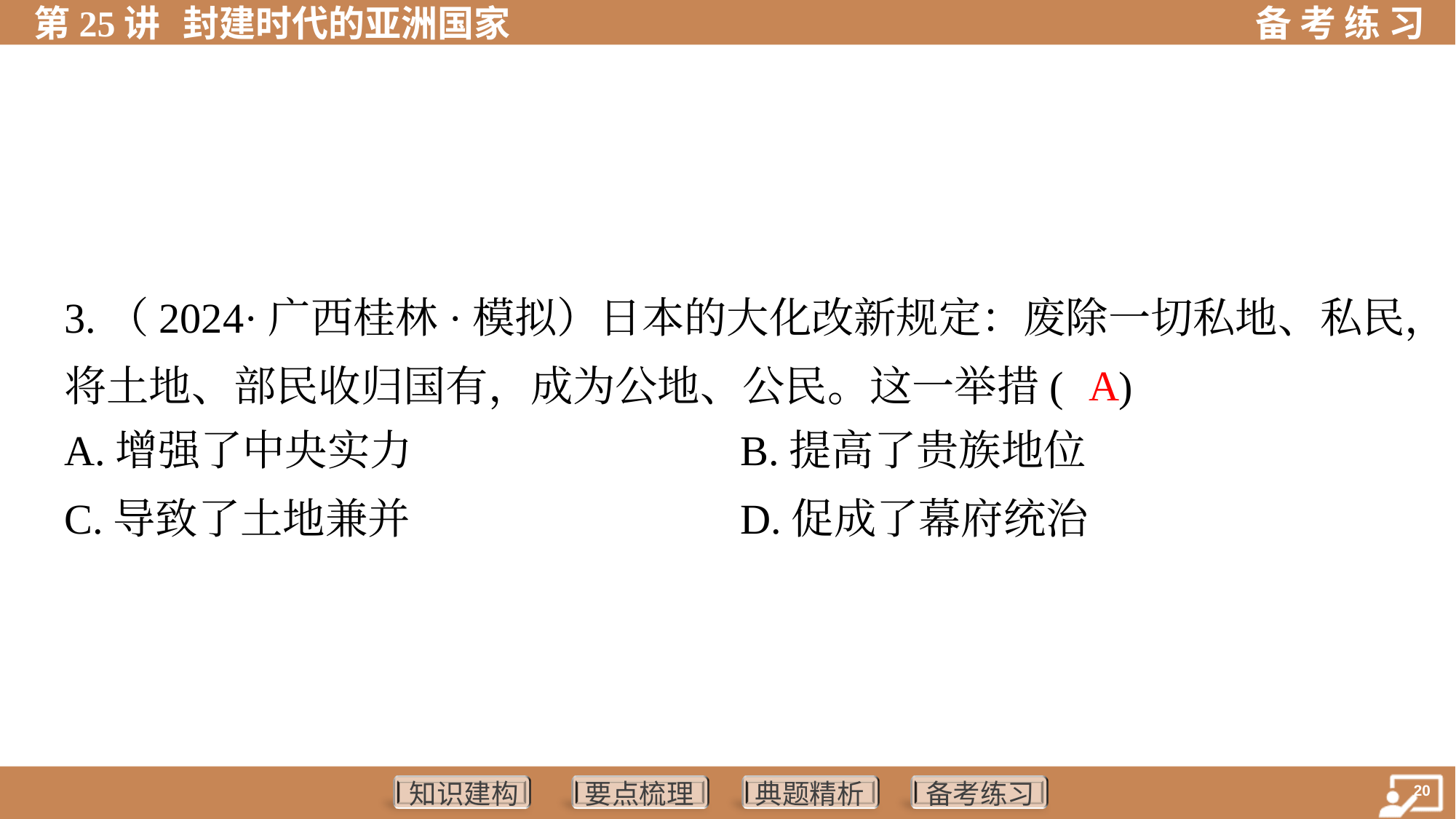

3.（2024·广西桂林·模拟）日本的大化改新规定：废除一切私地、私民，
将土地、部民收归国有，成为公地、公民。这一举措(     )
A
A.增强了中央实力	B.提高了贵族地位
C.导致了土地兼并	D.促成了幕府统治